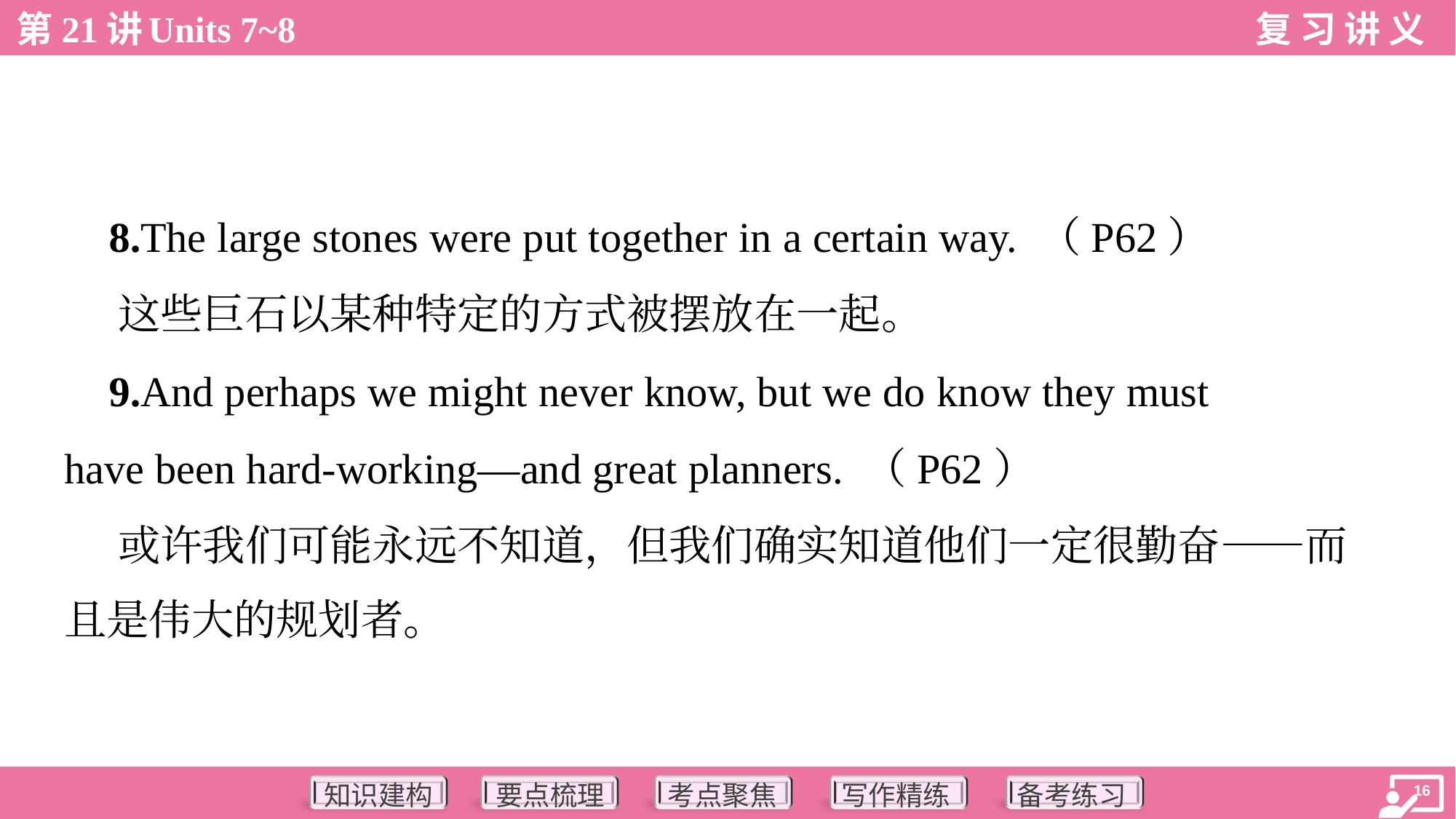

8.The large stones were put together in a certain way. （P62）
    这些巨石以某种特定的方式被摆放在一起。
    9.And perhaps we might never know, but we do know they must
have been hard-working—and great planners. （P62）
    或许我们可能永远不知道，但我们确实知道他们一定很勤奋——而
且是伟大的规划者。